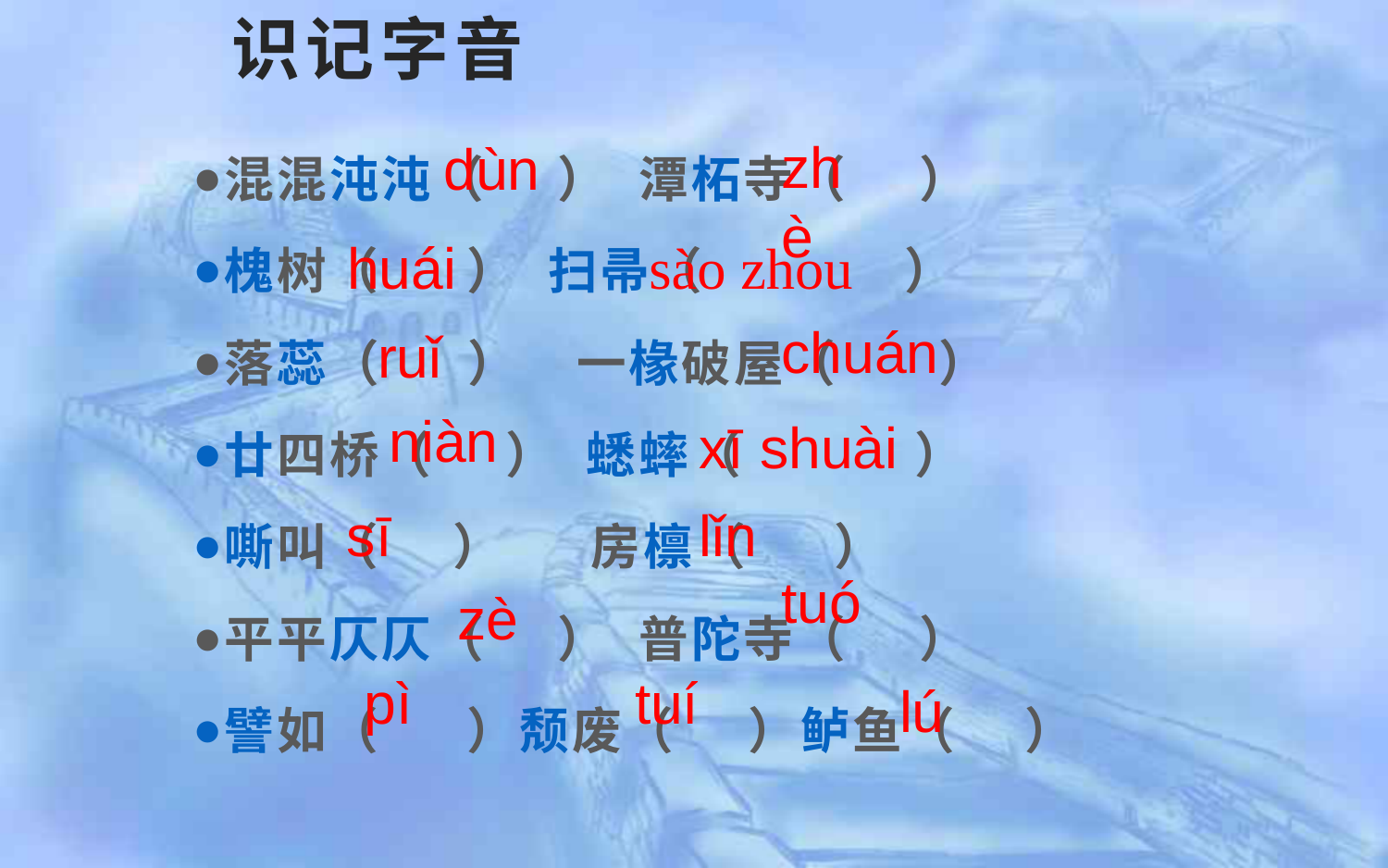

# 识记字音
混混沌沌（     ）  潭柘寺（     ）
槐树（      ）  扫帚（              ）
落蕊（      ）    一椽破屋（       ）
廿四桥（     ）  蟋蟀（            ）
嘶叫（     ）      房檩（      ）
平平仄仄（     ）  普陀寺（     ）
譬如（      ）颓废（     ）鲈鱼（ 　）
zhè
dùn
huái
sào zhou
chuán
ruǐ
niàn
xī shuài
sī
lǐn
tuó
zè
tuí
pì
lú